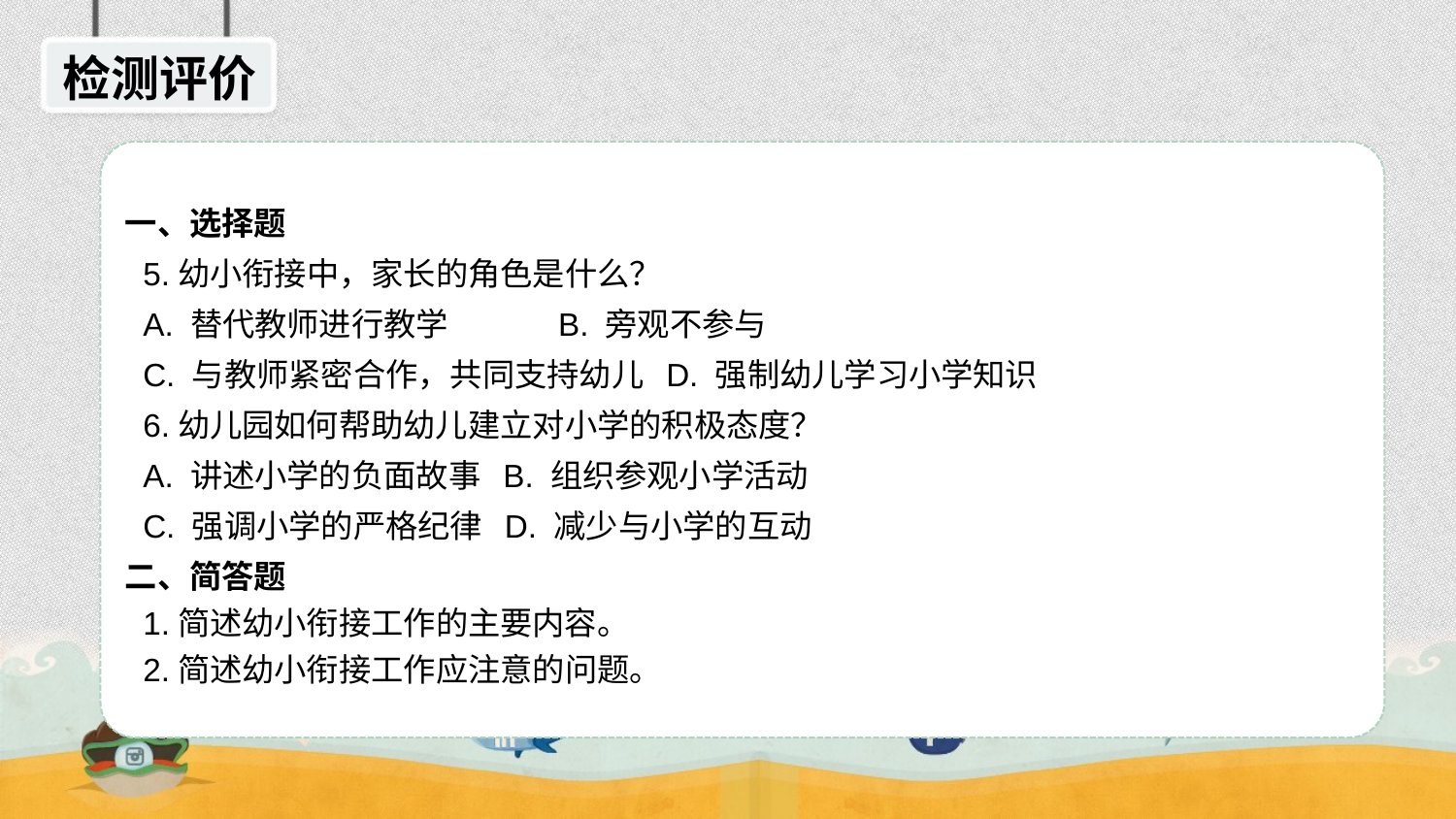

检测评价

一、选择题
  5.幼小衔接中，家长的角色是什么？
  A. 替代教师进行教学              B. 旁观不参与
  C. 与教师紧密合作，共同支持幼儿  D. 强制幼儿学习小学知识
  6.幼儿园如何帮助幼儿建立对小学的积极态度？
  A. 讲述小学的负面故事  B. 组织参观小学活动
  C. 强调小学的严格纪律  D. 减少与小学的互动
二、简答题
  1.简述幼小衔接工作的主要内容。
  2.简述幼小衔接工作应注意的问题。